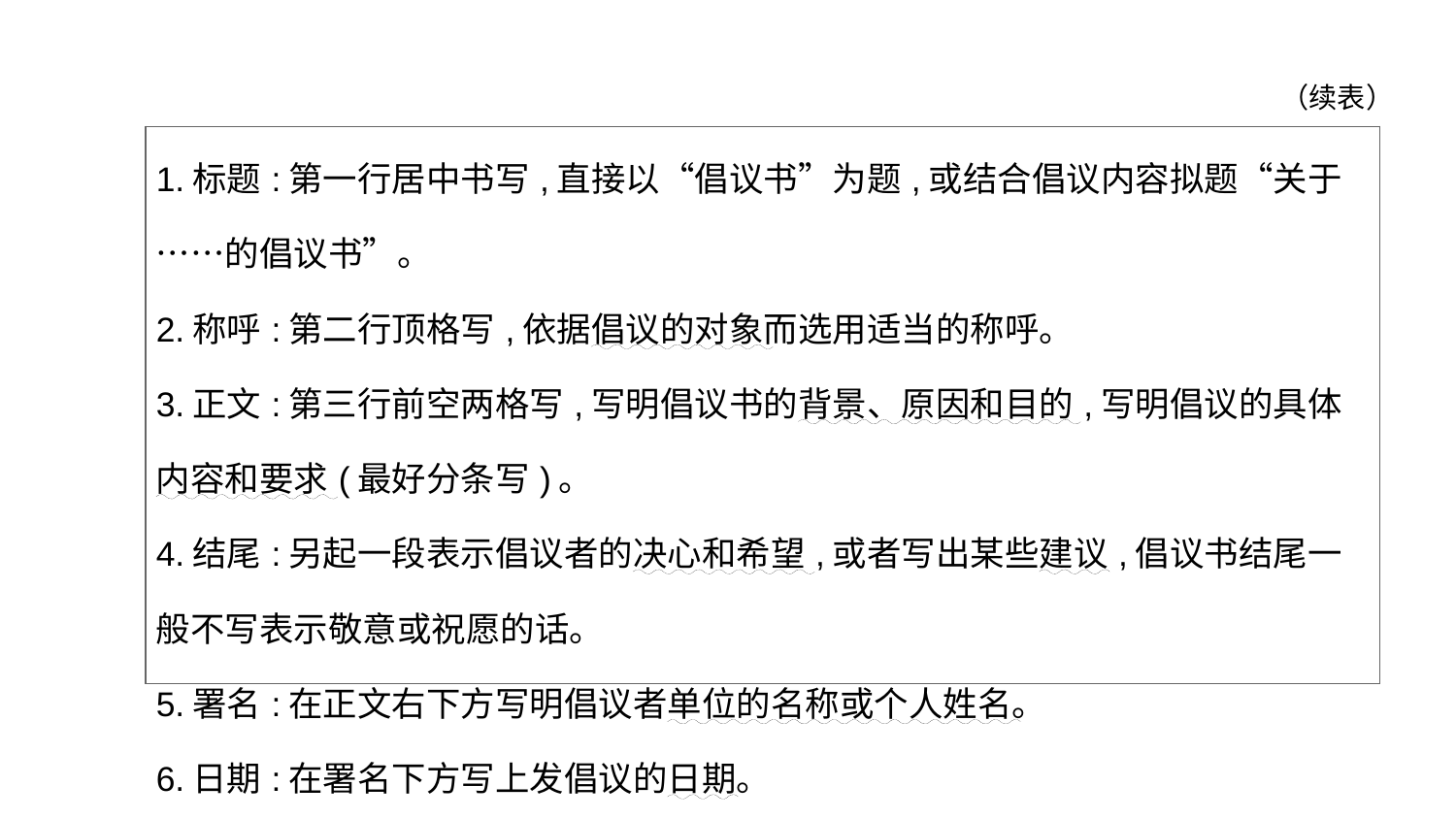

（续表）
| 1.标题:第一行居中书写,直接以“倡议书”为题,或结合倡议内容拟题“关于……的倡议书”。 2.称呼:第二行顶格写,依据倡议的对象而选用适当的称呼。 3.正文:第三行前空两格写,写明倡议书的背景、原因和目的,写明倡议的具体内容和要求(最好分条写)。 4.结尾:另起一段表示倡议者的决心和希望,或者写出某些建议,倡议书结尾一般不写表示敬意或祝愿的话。 5.署名:在正文右下方写明倡议者单位的名称或个人姓名。 6.日期:在署名下方写上发倡议的日期。 |
| --- |